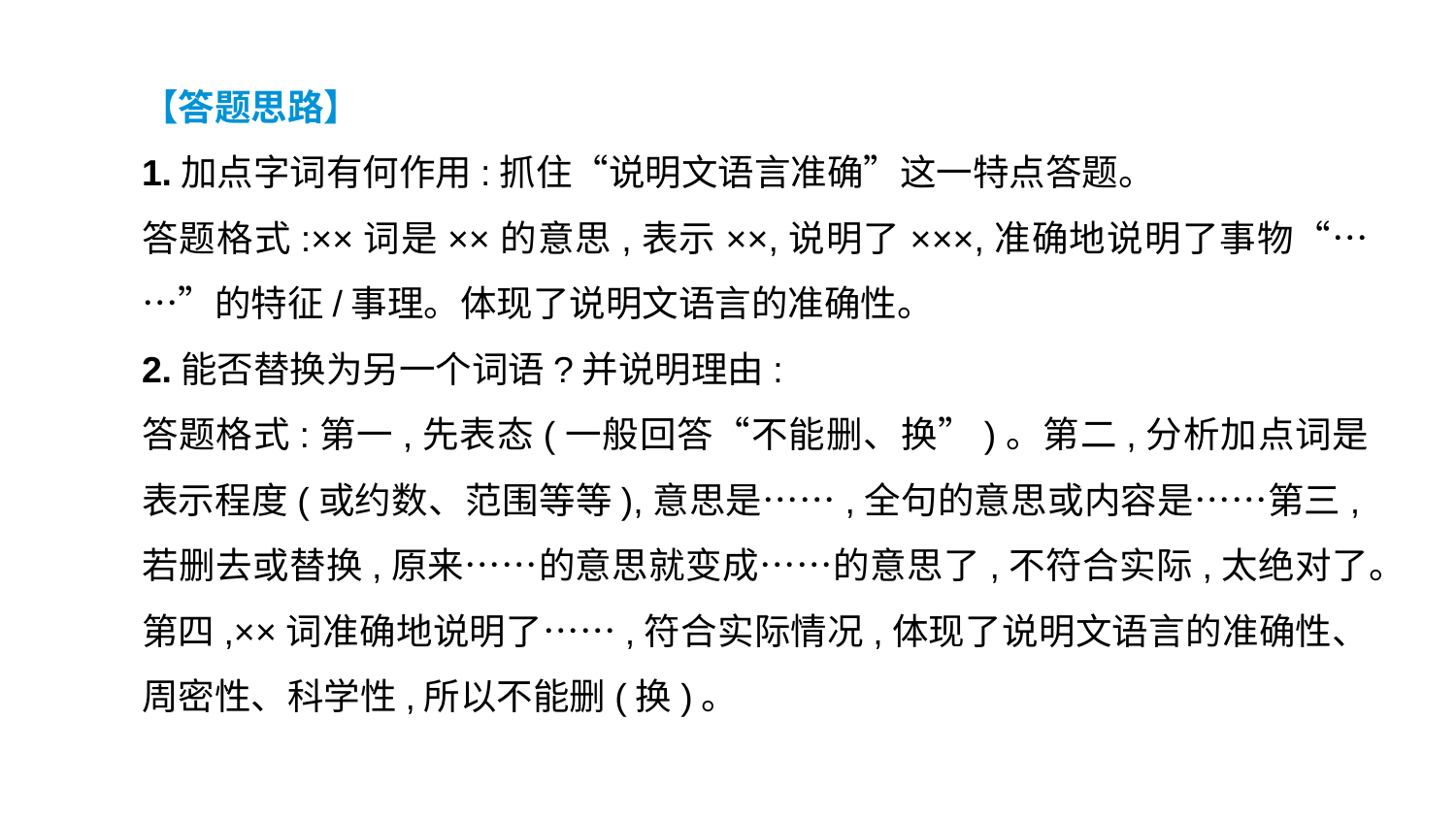

【答题思路】
1.加点字词有何作用:抓住“说明文语言准确”这一特点答题。
答题格式:××词是××的意思,表示××,说明了×××,准确地说明了事物“……”的特征/事理。体现了说明文语言的准确性。
2.能否替换为另一个词语?并说明理由:
答题格式:第一,先表态(一般回答“不能删、换”)。第二,分析加点词是表示程度(或约数、范围等等),意思是……,全句的意思或内容是……第三,若删去或替换,原来……的意思就变成……的意思了,不符合实际,太绝对了。第四,××词准确地说明了……,符合实际情况,体现了说明文语言的准确性、周密性、科学性,所以不能删(换)。